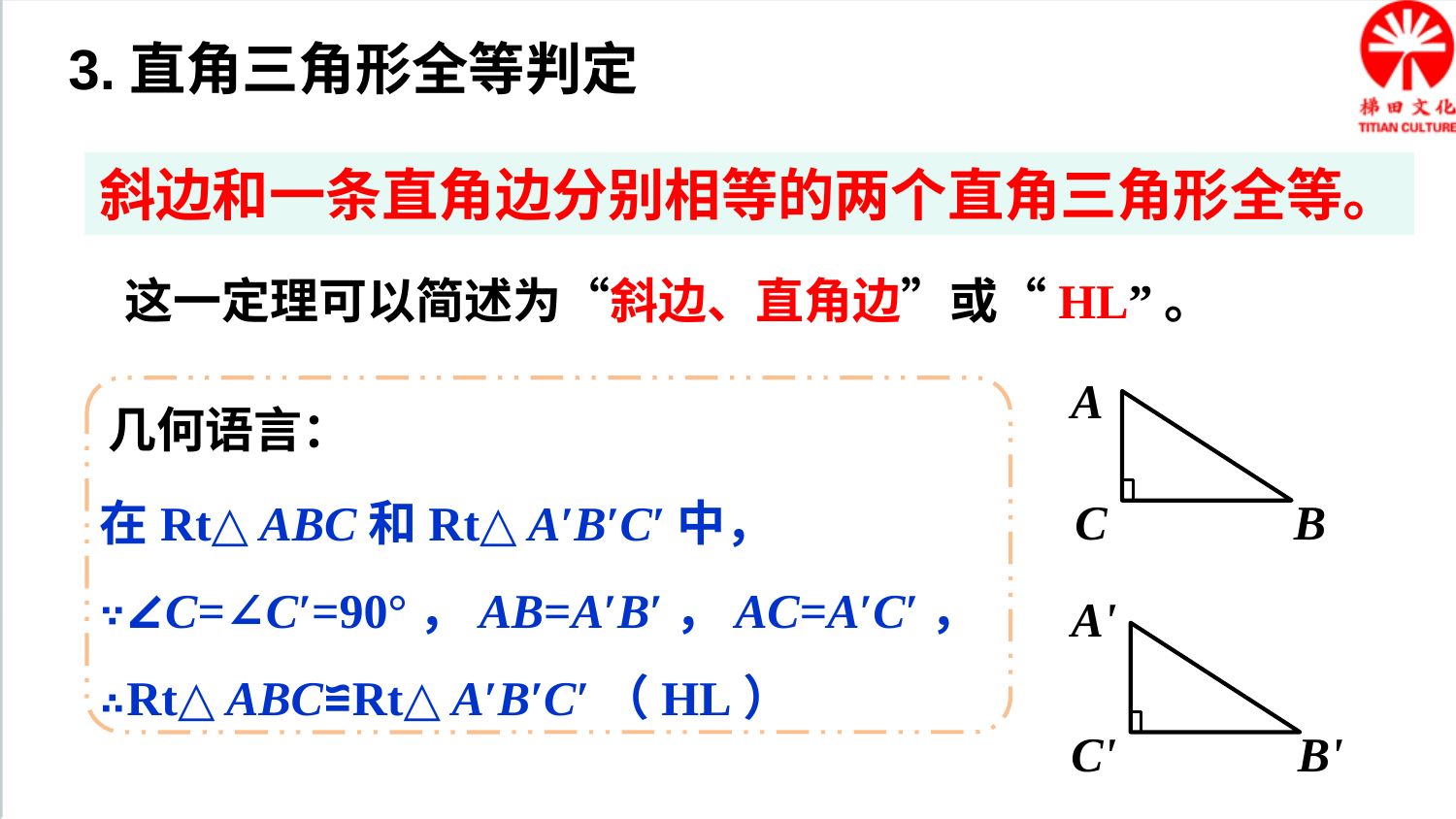

3.直角三角形全等判定
斜边和一条直角边分别相等的两个直角三角形全等。
这一定理可以简述为“斜边、直角边”或“HL”。
A

C
B

几何语言：
在Rt△ABC和Rt△A′B′C′中，
∵∠C=∠C′=90°，AB=A′B′，AC=A′C′，
∴Rt△ABC≌Rt△A′B′C′（HL）
A'

C'
B'